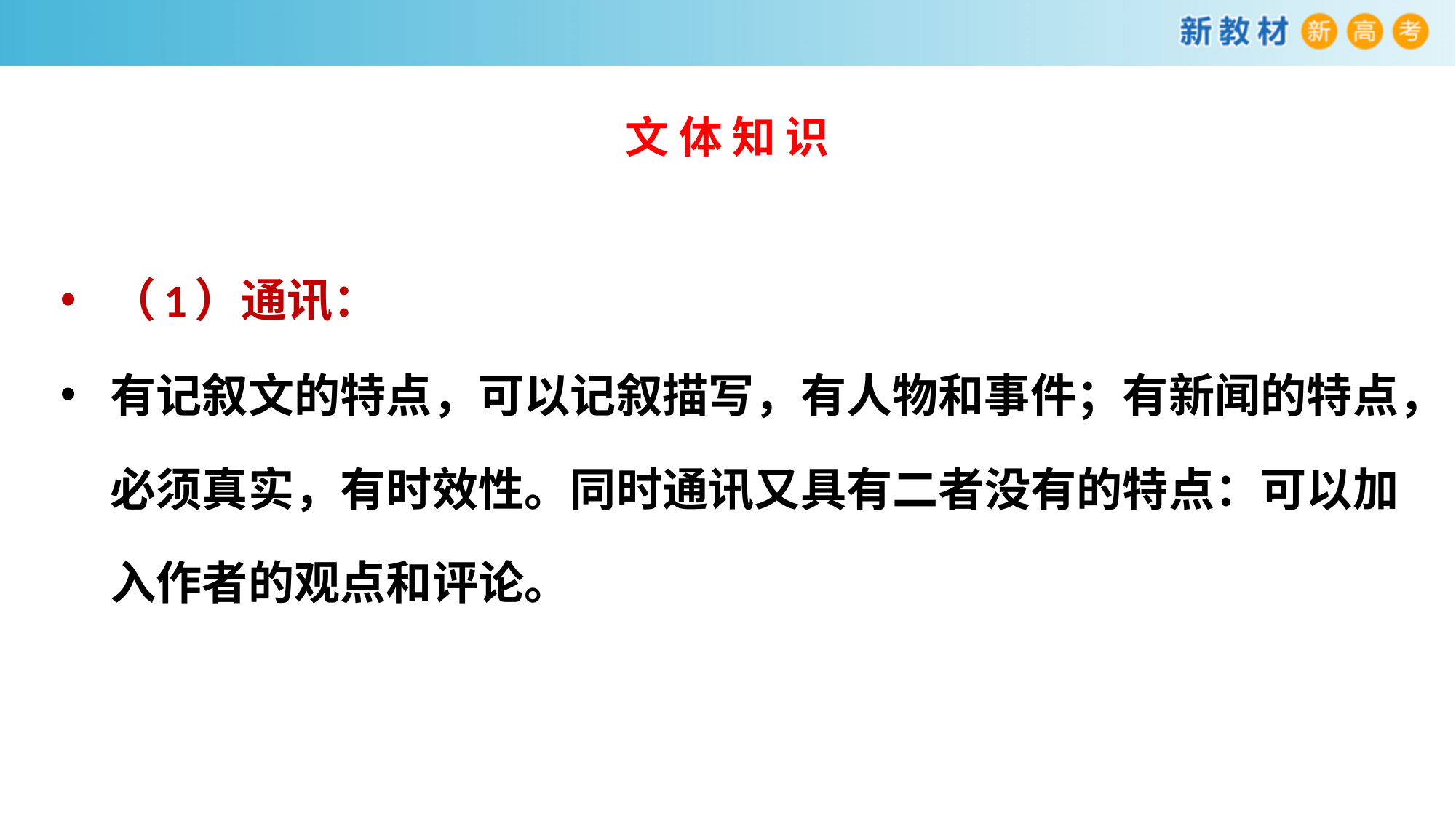

# 文 体 知 识
（1）通讯：
有记叙文的特点，可以记叙描写，有人物和事件；有新闻的特点，必须真实，有时效性。同时通讯又具有二者没有的特点：可以加入作者的观点和评论。